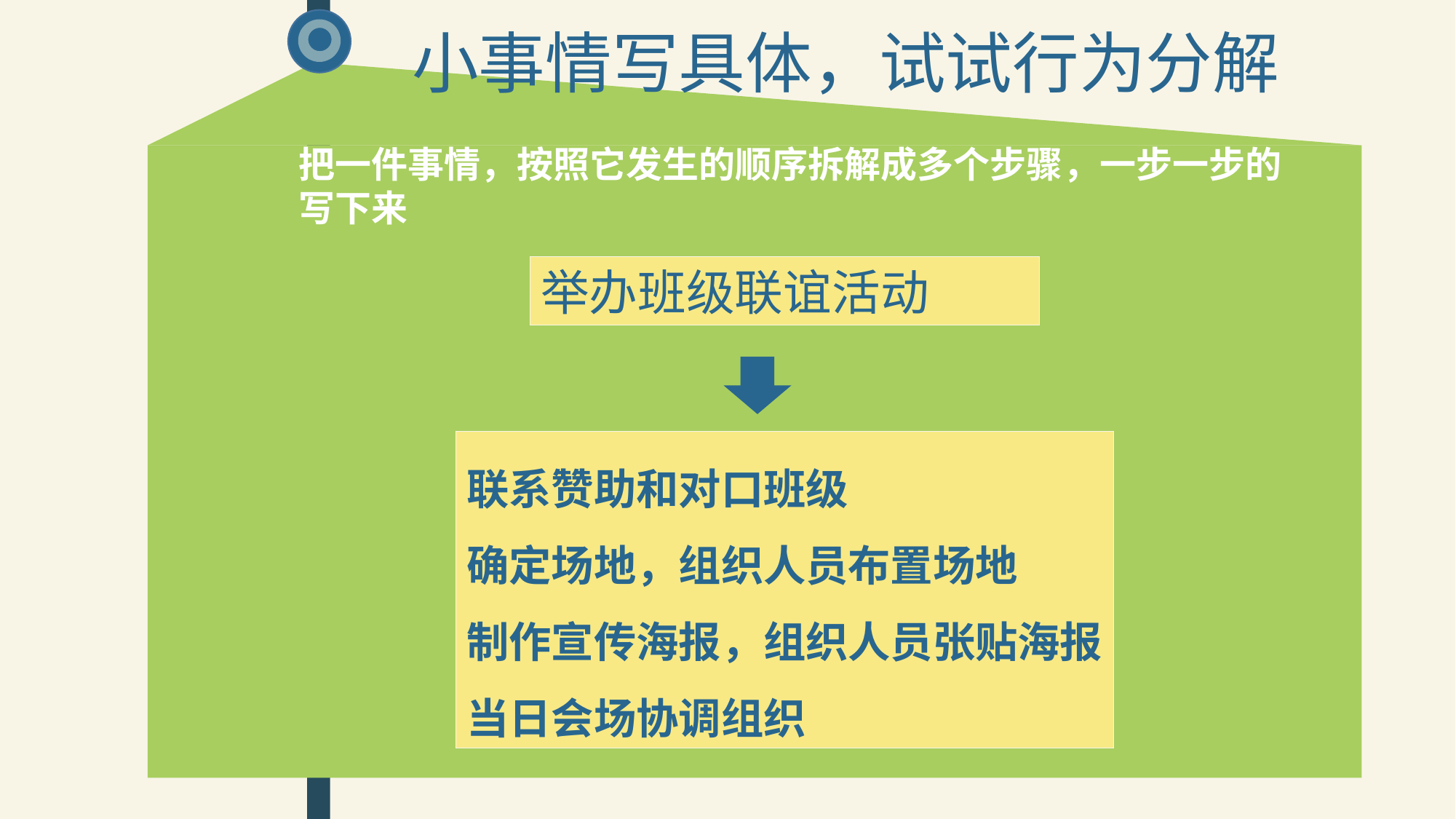

小事情写具体，试试行为分解

把一件事情，按照它发生的顺序拆解成多个步骤，一步一步的写下来
举办班级联谊活动

联系赞助和对口班级
确定场地，组织人员布置场地
制作宣传海报，组织人员张贴海报
当日会场协调组织